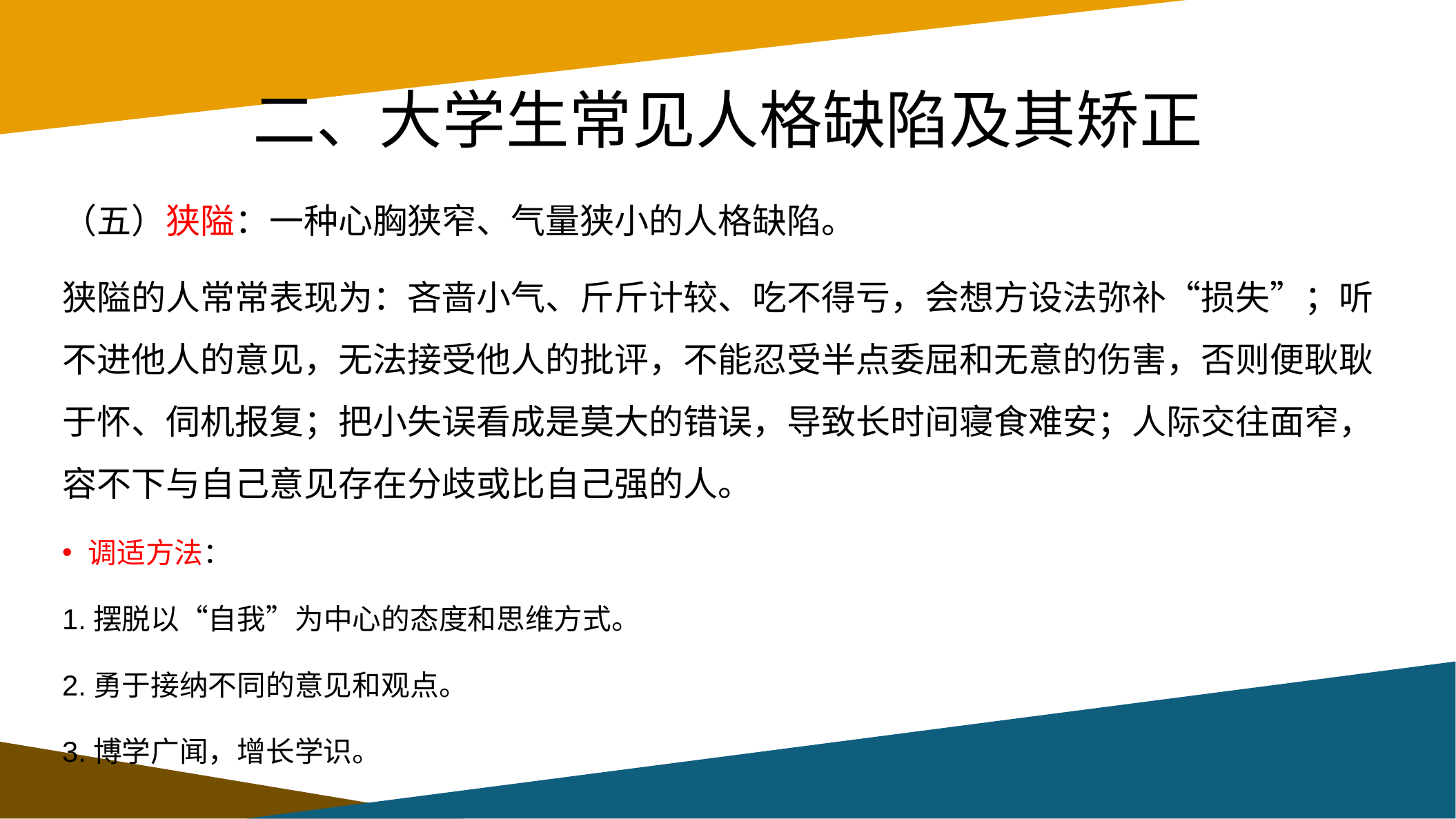

# 二、大学生常见人格缺陷及其矫正
（五）狭隘：一种心胸狭窄、气量狭小的人格缺陷。
狭隘的人常常表现为：吝啬小气、斤斤计较、吃不得亏，会想方设法弥补“损失”；听不进他人的意见，无法接受他人的批评，不能忍受半点委屈和无意的伤害，否则便耿耿于怀、伺机报复；把小失误看成是莫大的错误，导致长时间寝食难安；人际交往面窄，容不下与自己意见存在分歧或比自己强的人。
调适方法：
1.摆脱以“自我”为中心的态度和思维方式。
2.勇于接纳不同的意见和观点。
3.博学广闻，增长学识。